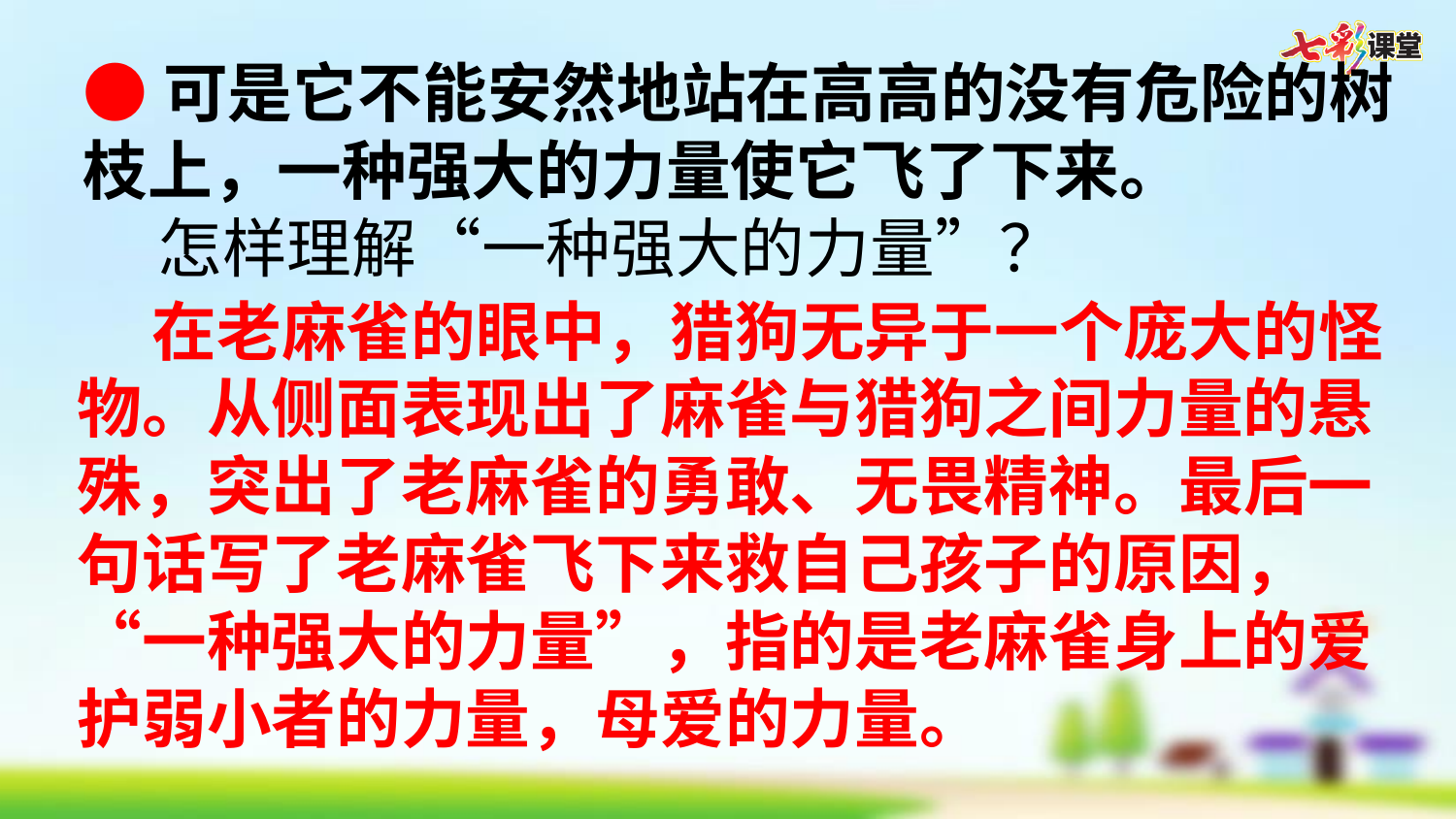

●可是它不能安然地站在高高的没有危险的树枝上，一种强大的力量使它飞了下来。
    怎样理解“一种强大的力量”？
    在老麻雀的眼中，猎狗无异于一个庞大的怪物。从侧面表现出了麻雀与猎狗之间力量的悬殊，突出了老麻雀的勇敢、无畏精神。最后一句话写了老麻雀飞下来救自己孩子的原因，“一种强大的力量”，指的是老麻雀身上的爱护弱小者的力量，母爱的力量。